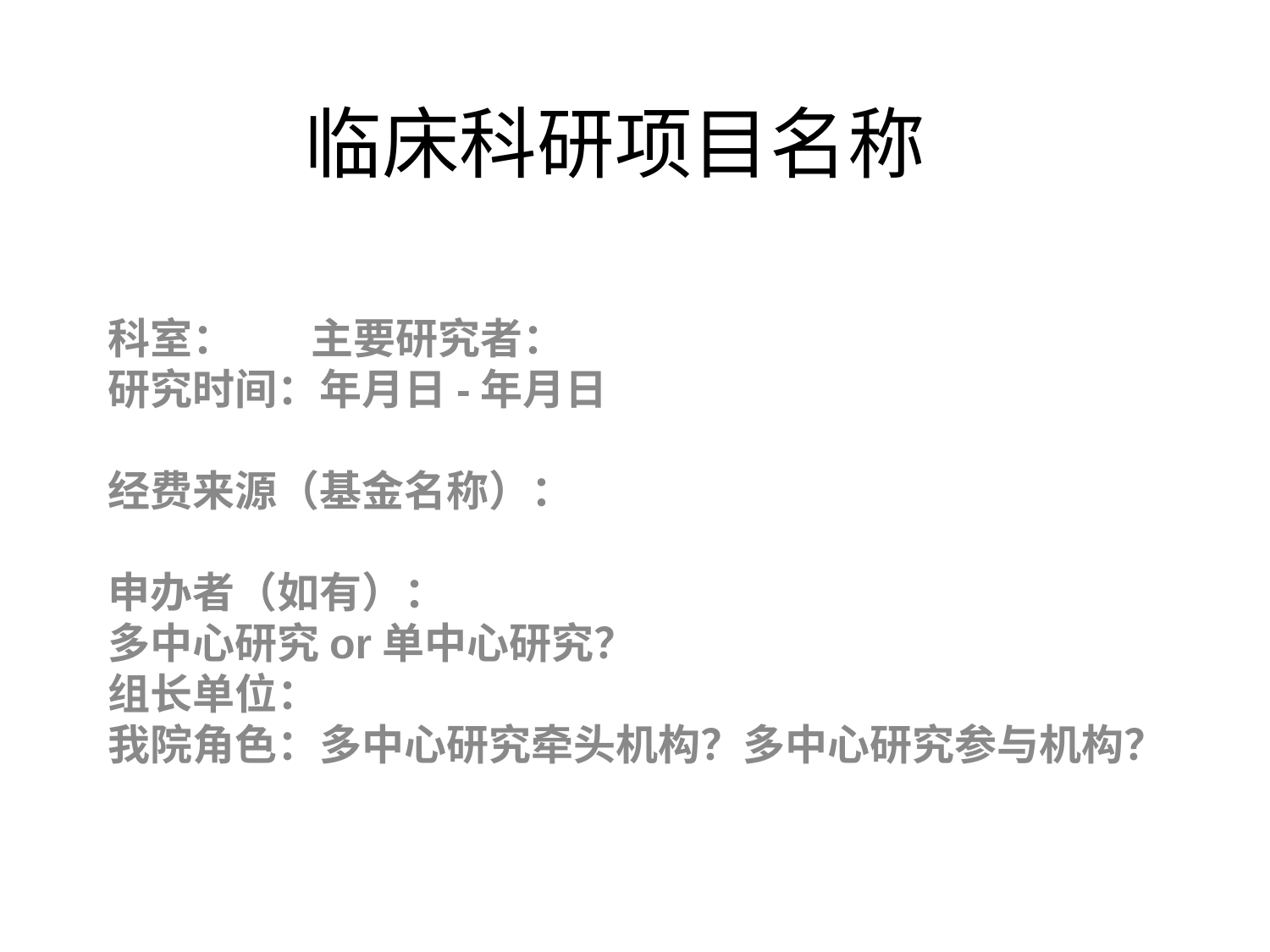

# 临床科研项目名称
科室：        主要研究者：
研究时间：年月日-年月日

经费来源（基金名称）：

申办者（如有）：
多中心研究or单中心研究？
组长单位：
我院角色：多中心研究牵头机构？多中心研究参与机构？